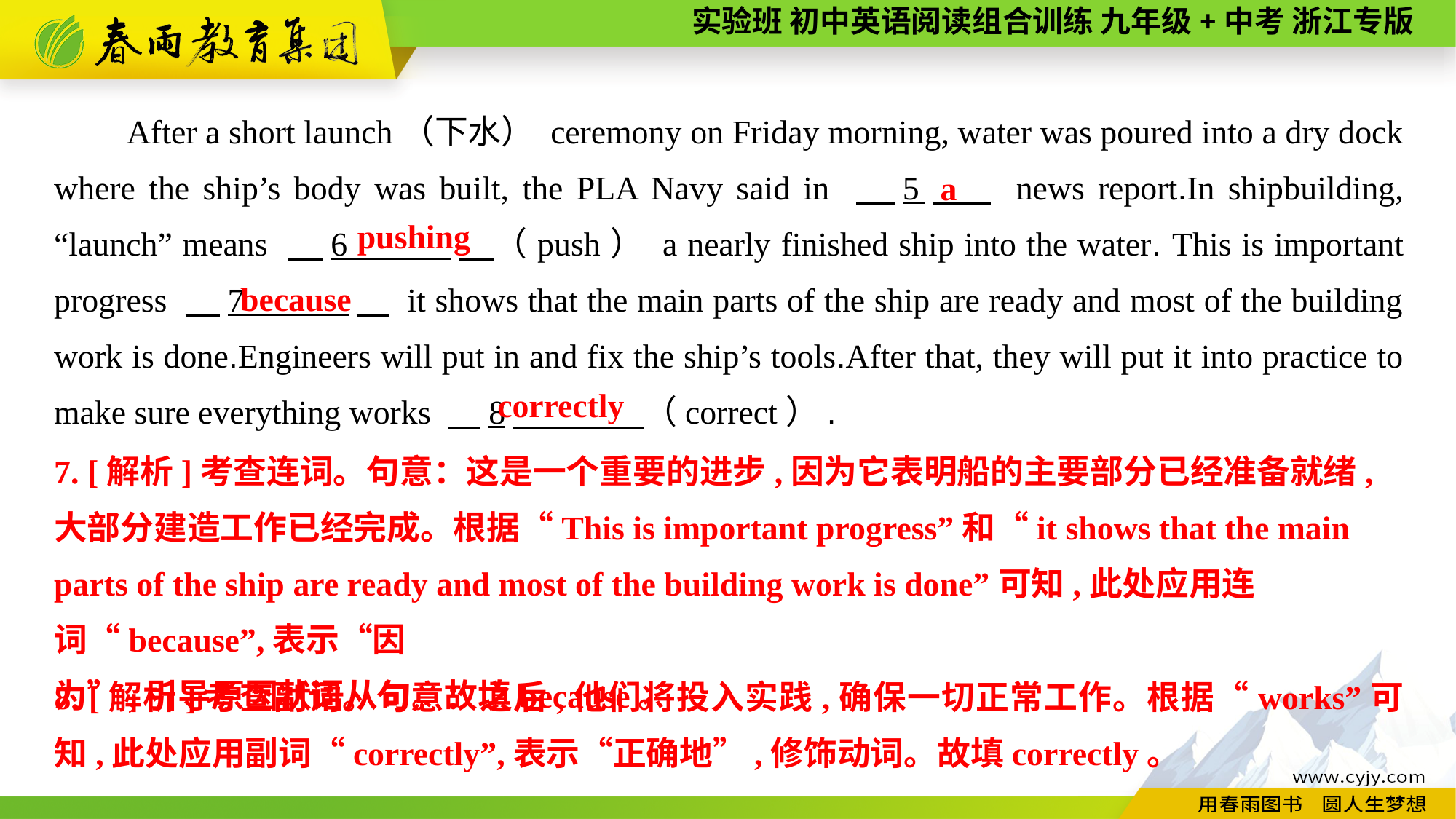

After a short launch（下水） ceremony on Friday morning, water was poured into a dry dock where the ship’s body was built, the PLA Navy said in 　5　   news report.In shipbuilding, “launch” means 　6          　（push） a nearly finished ship into the water. This is important progress 　7           　 it shows that the main parts of the ship are ready and most of the building work is done.Engineers will put in and fix the ship’s tools.After that, they will put it into practice to make sure everything works 　8　             （correct）.
a
pushing
because
correctly
7. [解析]考查连词。句意：这是一个重要的进步,因为它表明船的主要部分已经准备就绪,大部分建造工作已经完成。根据“This is important progress”和“it shows that the main parts of the ship are ready and most of the building work is done”可知,此处应用连词“because”,表示“因
为”,引导原因状语从句。故填because。
8. [解析]考查副词。句意：之后,他们将投入实践,确保一切正常工作。根据“works”可知,此处应用副词“correctly”,表示“正确地”,修饰动词。故填correctly。